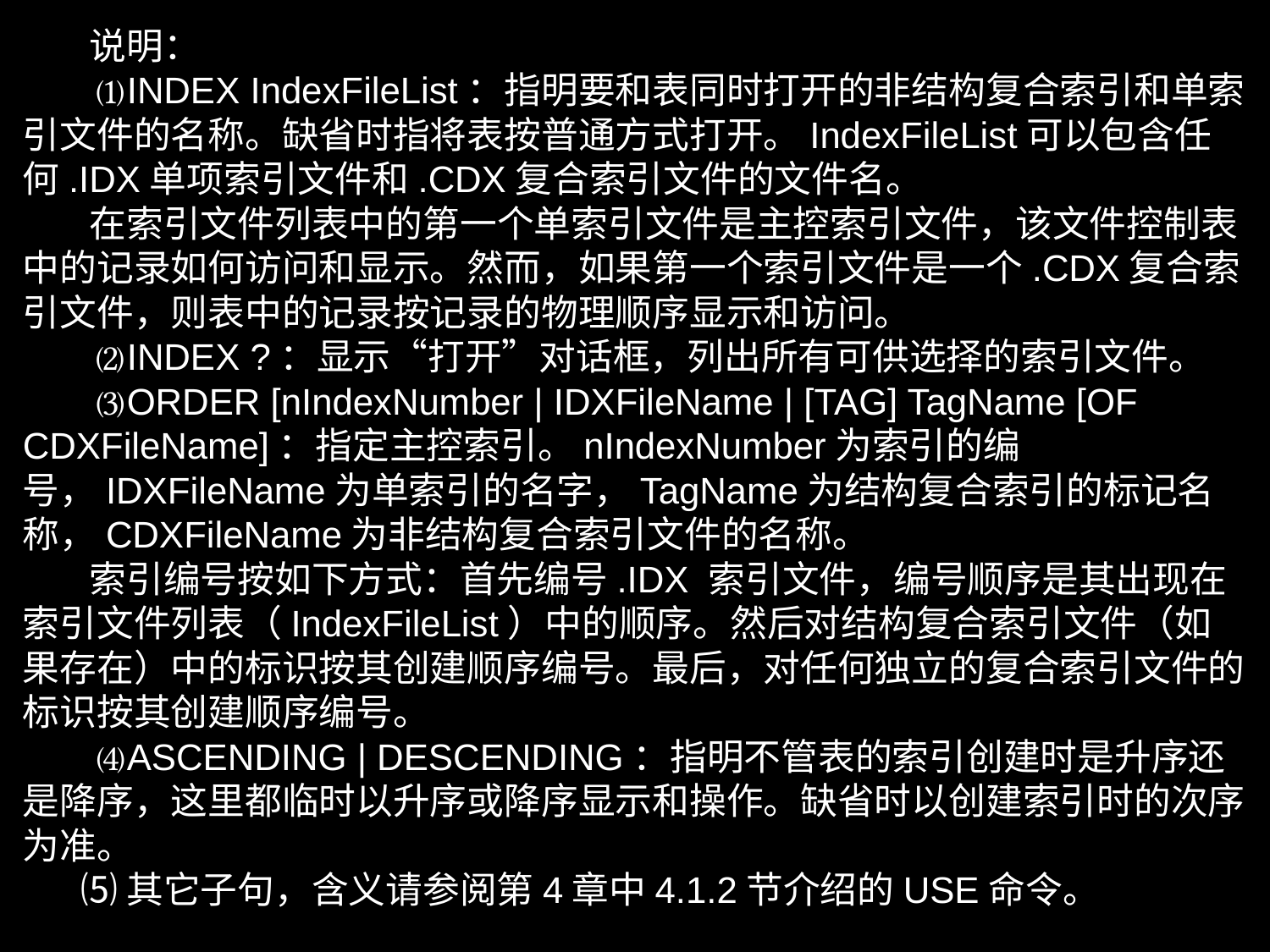

说明：
       ⑴INDEX IndexFileList：指明要和表同时打开的非结构复合索引和单索引文件的名称。缺省时指将表按普通方式打开。IndexFileList可以包含任何.IDX单项索引文件和.CDX复合索引文件的文件名。
       在索引文件列表中的第一个单索引文件是主控索引文件，该文件控制表中的记录如何访问和显示。然而，如果第一个索引文件是一个.CDX复合索引文件，则表中的记录按记录的物理顺序显示和访问。
       ⑵INDEX ?：显示“打开”对话框，列出所有可供选择的索引文件。
       ⑶ORDER [nIndexNumber | IDXFileName | [TAG] TagName [OF CDXFileName]：指定主控索引。nIndexNumber为索引的编号，IDXFileName为单索引的名字，TagName为结构复合索引的标记名称，CDXFileName为非结构复合索引文件的名称。
       索引编号按如下方式：首先编号.IDX 索引文件，编号顺序是其出现在索引文件列表（IndexFileList）中的顺序。然后对结构复合索引文件（如果存在）中的标识按其创建顺序编号。最后，对任何独立的复合索引文件的标识按其创建顺序编号。
       ⑷ASCENDING | DESCENDING：指明不管表的索引创建时是升序还是降序，这里都临时以升序或降序显示和操作。缺省时以创建索引时的次序为准。
       ⑸其它子句，含义请参阅第4章中4.1.2节介绍的USE命令。